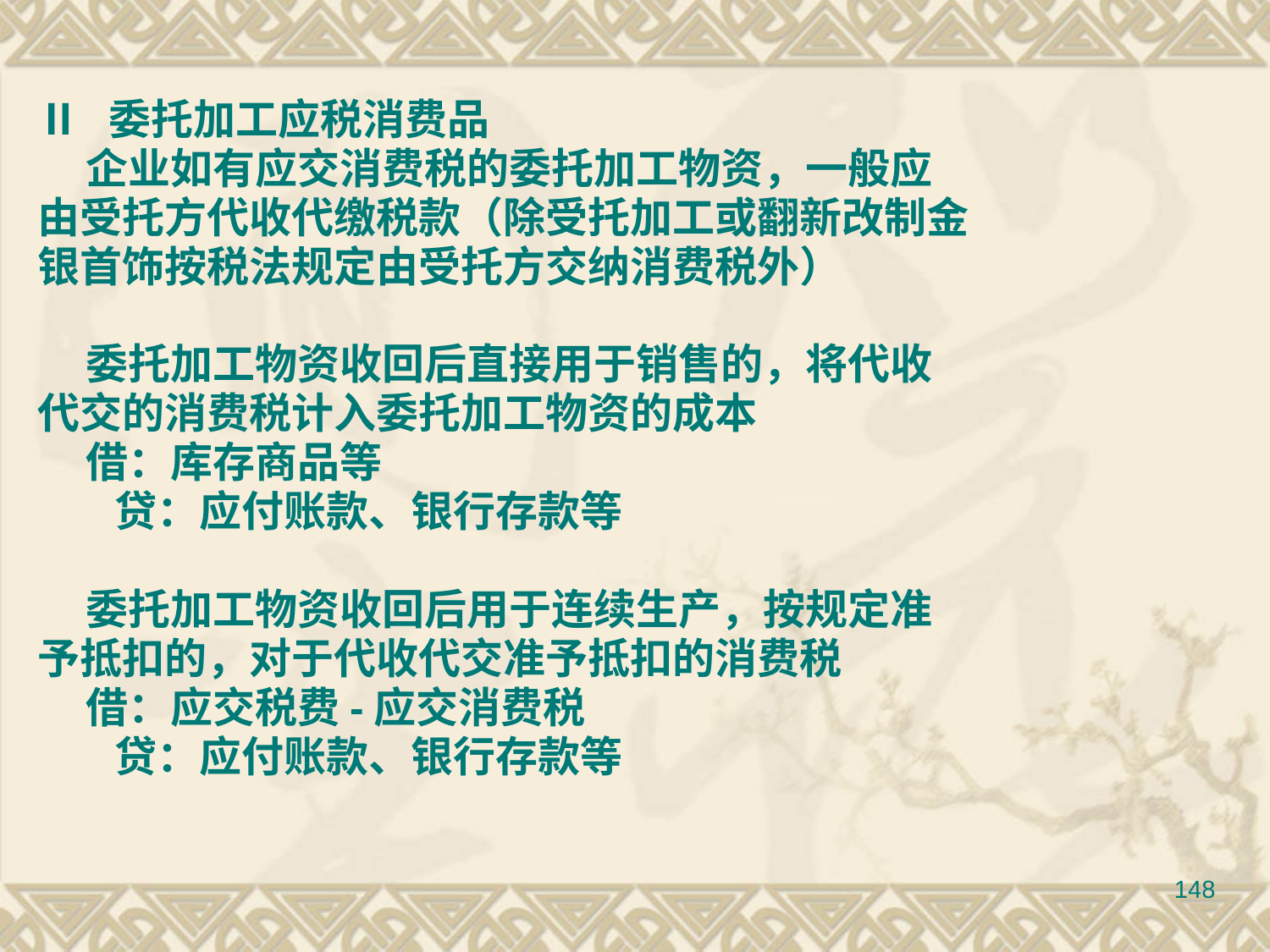

Ⅱ  委托加工应税消费品
    企业如有应交消费税的委托加工物资，一般应
由受托方代收代缴税款（除受托加工或翻新改制金
银首饰按税法规定由受托方交纳消费税外）

    委托加工物资收回后直接用于销售的，将代收
代交的消费税计入委托加工物资的成本
    借：库存商品等
       贷：应付账款、银行存款等

    委托加工物资收回后用于连续生产，按规定准
予抵扣的，对于代收代交准予抵扣的消费税
    借：应交税费-应交消费税
       贷：应付账款、银行存款等

148